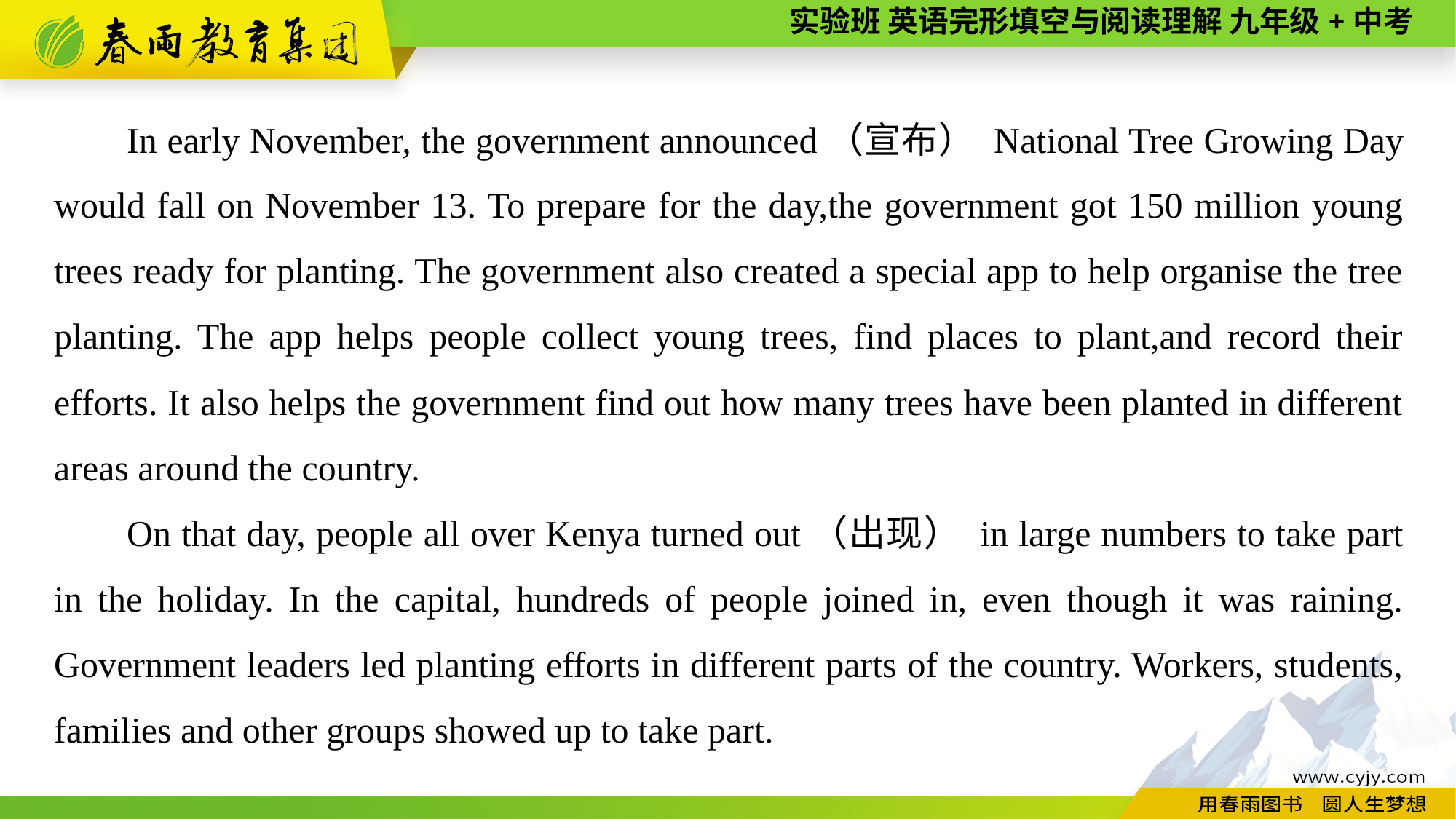

In early November, the government announced（宣布） National Tree Growing Day would fall on November 13. To prepare for the day,the government got 150 million young trees ready for planting. The government also created a special app to help organise the tree planting. The app helps people collect young trees, find places to plant,and record their efforts. It also helps the government find out how many trees have been planted in different areas around the country.
On that day, people all over Kenya turned out（出现） in large numbers to take part in the holiday. In the capital, hundreds of people joined in, even though it was raining. Government leaders led planting efforts in different parts of the country. Workers, students, families and other groups showed up to take part.